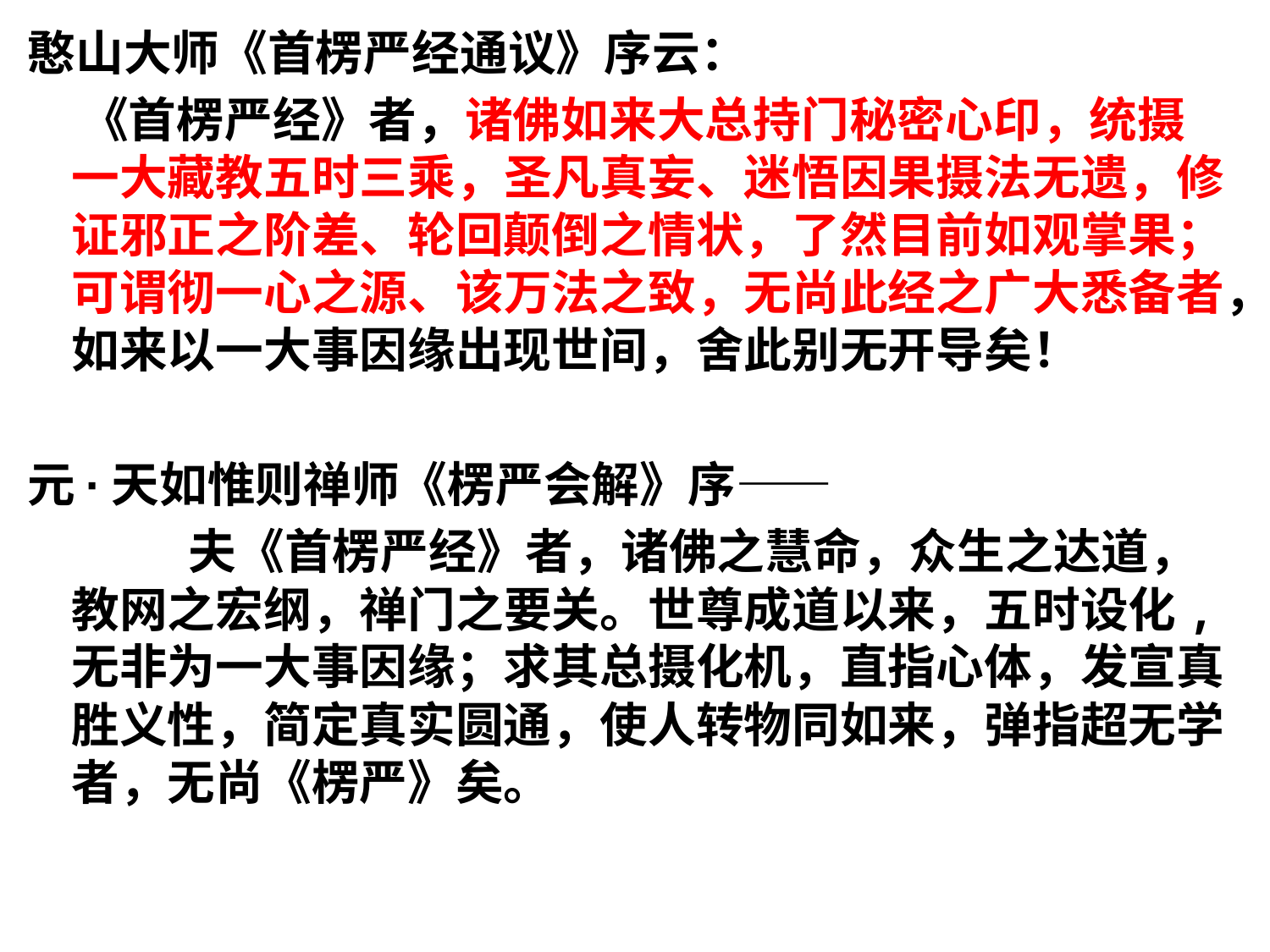

憨山大师《首楞严经通议》序云：
    《首楞严经》者，诸佛如来大总持门秘密心印，统摄一大藏教五时三乘，圣凡真妄、迷悟因果摄法无遗，修证邪正之阶差、轮回颠倒之情状，了然目前如观掌果；可谓彻一心之源、该万法之致，无尚此经之广大悉备者，如来以一大事因缘出现世间，舍此别无开导矣！

元·天如惟则禅师《楞严会解》序——
              夫《首楞严经》者，诸佛之慧命，众生之达道，教网之宏纲，禅门之要关。世尊成道以来，五时设化,无非为一大事因缘；求其总摄化机，直指心体，发宣真胜义性，简定真实圆通，使人转物同如来，弹指超无学者，无尚《楞严》矣。